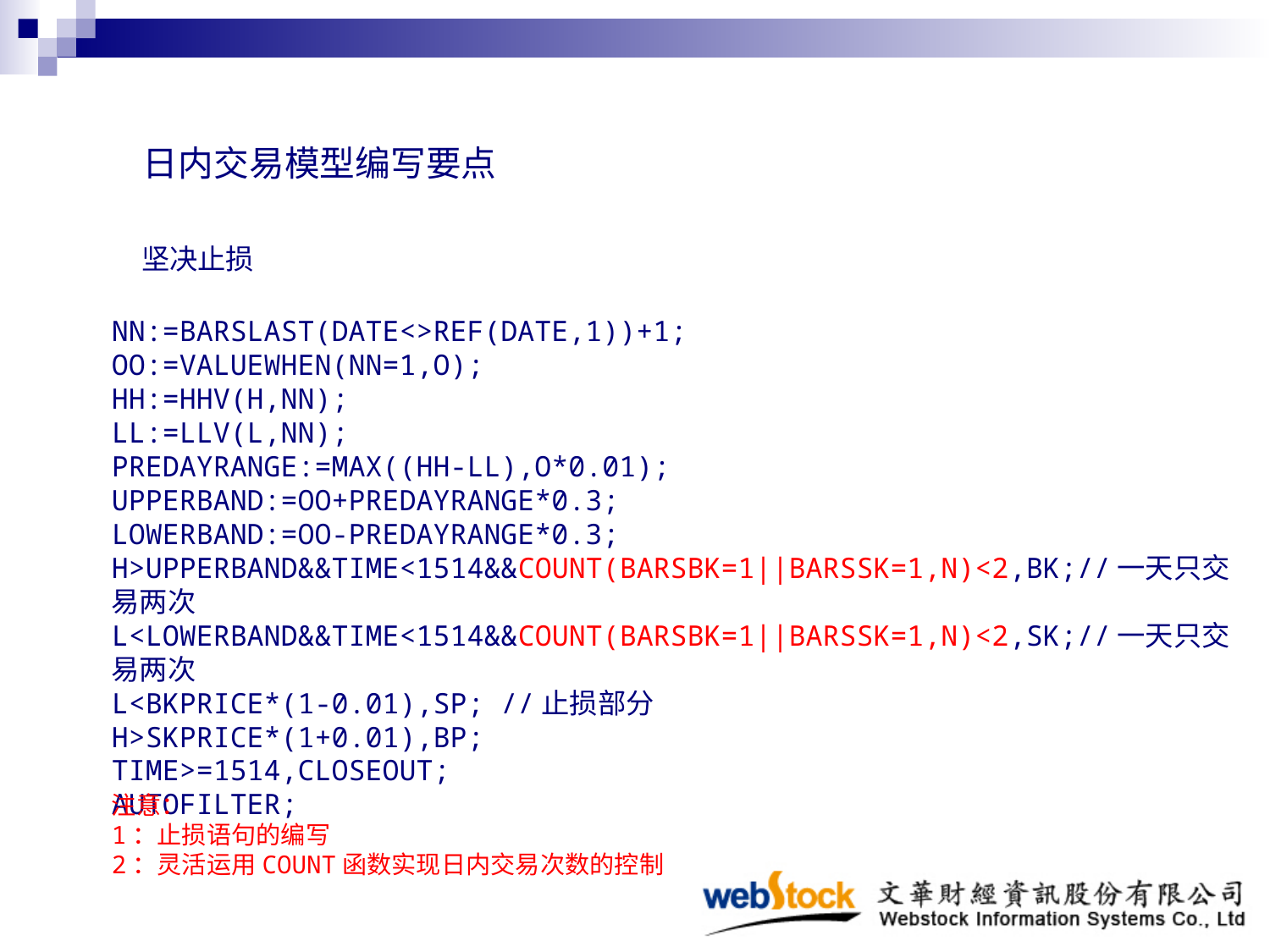

日内交易模型编写要点
坚决止损

NN:=BARSLAST(DATE<>REF(DATE,1))+1;
OO:=VALUEWHEN(NN=1,O);
HH:=HHV(H,NN);
LL:=LLV(L,NN);
PREDAYRANGE:=MAX((HH-LL),O*0.01);
UPPERBAND:=OO+PREDAYRANGE*0.3;
LOWERBAND:=OO-PREDAYRANGE*0.3;
H>UPPERBAND&&TIME<1514&&COUNT(BARSBK=1||BARSSK=1,N)<2,BK;//一天只交易两次
L<LOWERBAND&&TIME<1514&&COUNT(BARSBK=1||BARSSK=1,N)<2,SK;//一天只交易两次
L<BKPRICE*(1-0.01),SP; //止损部分
H>SKPRICE*(1+0.01),BP;
TIME>=1514,CLOSEOUT;
AUTOFILTER;

注意：
1：止损语句的编写
2：灵活运用COUNT函数实现日内交易次数的控制